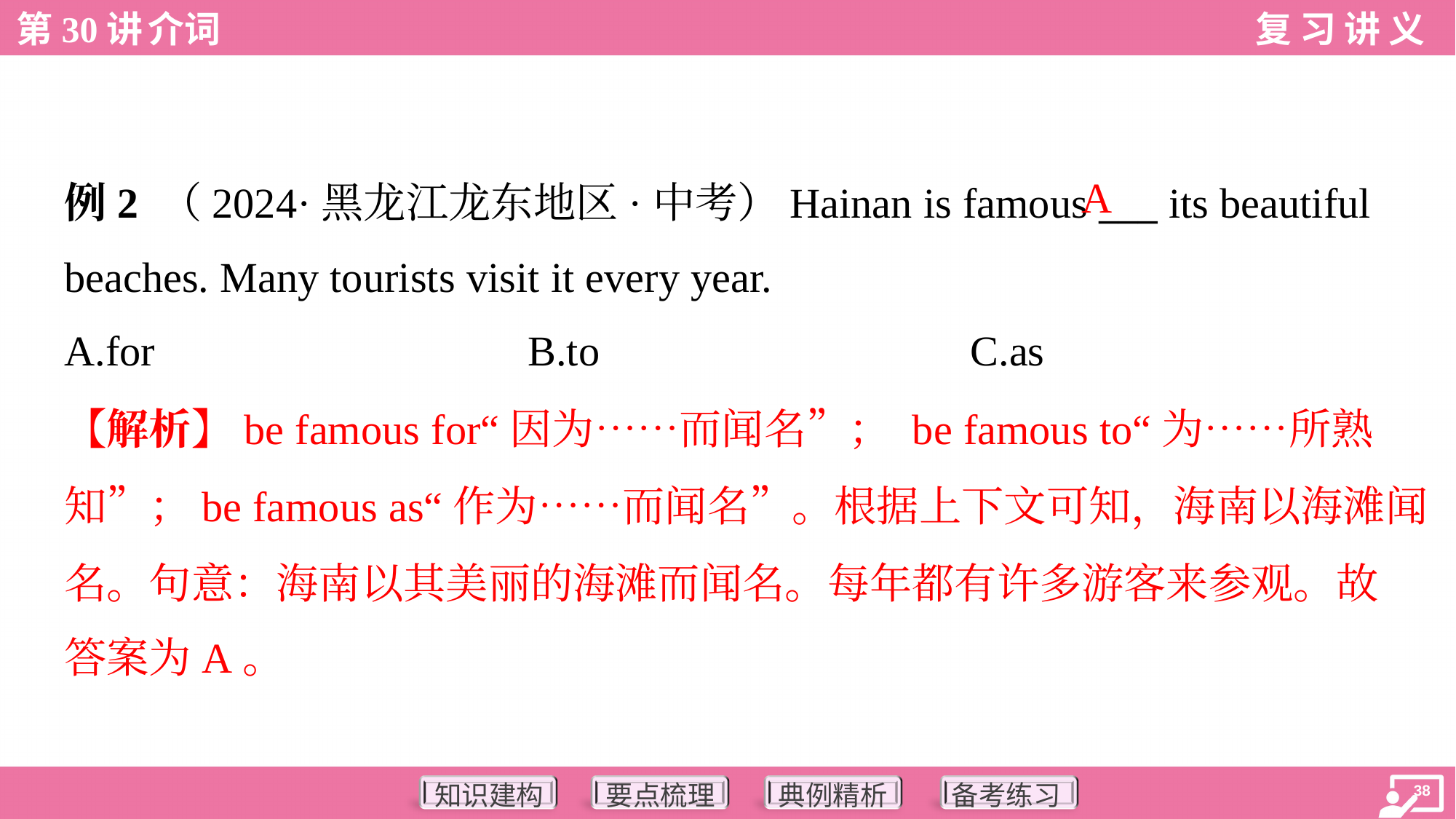

A
例2 （2024·黑龙江龙东地区·中考）Hainan is famous ___ its beautiful
beaches. Many tourists visit it every year.
A.for	B.to	C.as
【解析】be famous for“因为……而闻名”； be famous to“为……所熟
知”；be famous as“作为……而闻名”。根据上下文可知，海南以海滩闻
名。句意：海南以其美丽的海滩而闻名。每年都有许多游客来参观。故
答案为A。